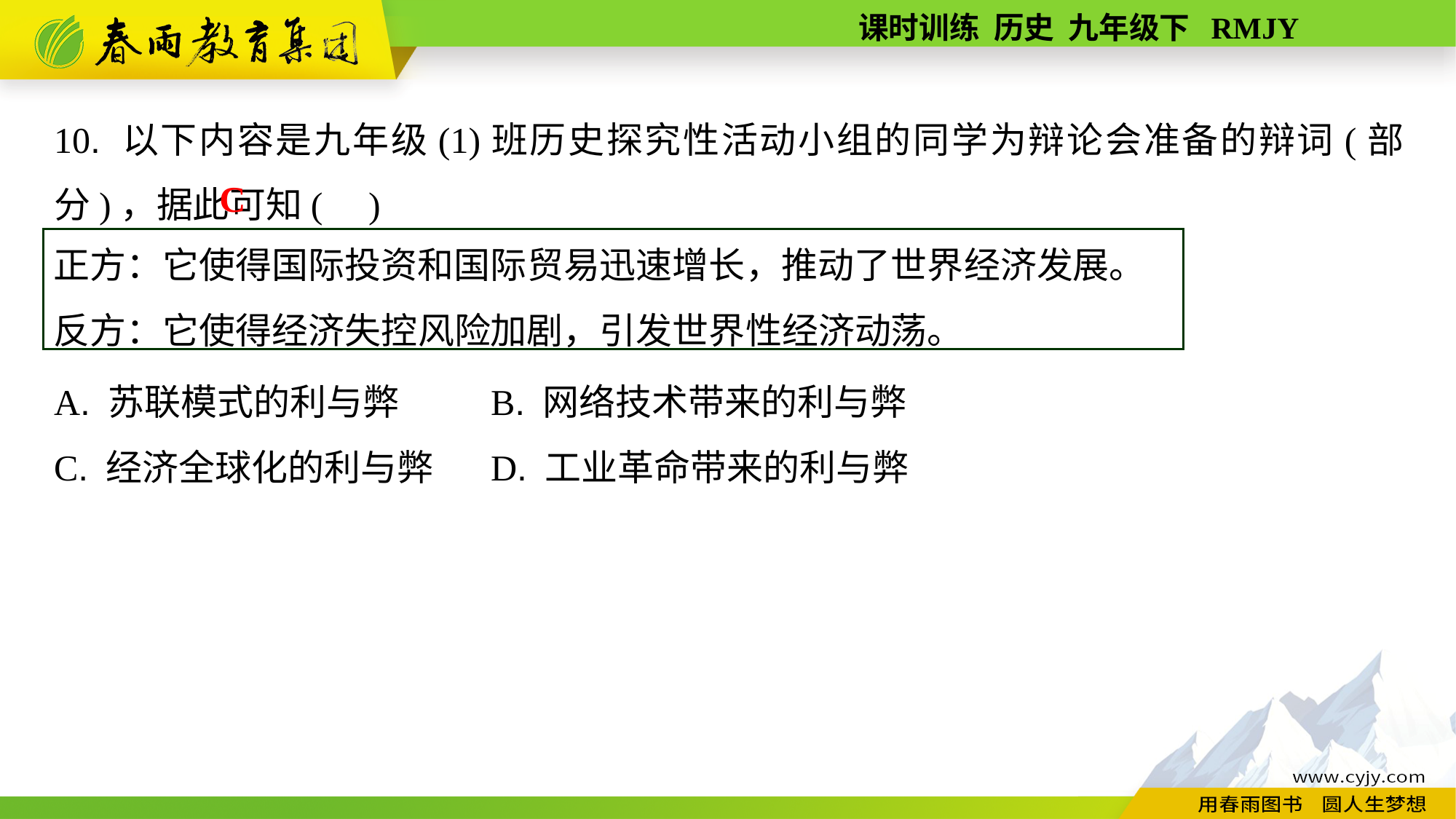

10. 以下内容是九年级(1)班历史探究性活动小组的同学为辩论会准备的辩词(部分)，据此可知(     )

A. 苏联模式的利与弊	B. 网络技术带来的利与弊
C. 经济全球化的利与弊	D. 工业革命带来的利与弊
C
正方：它使得国际投资和国际贸易迅速增长，推动了世界经济发展。
反方：它使得经济失控风险加剧，引发世界性经济动荡。